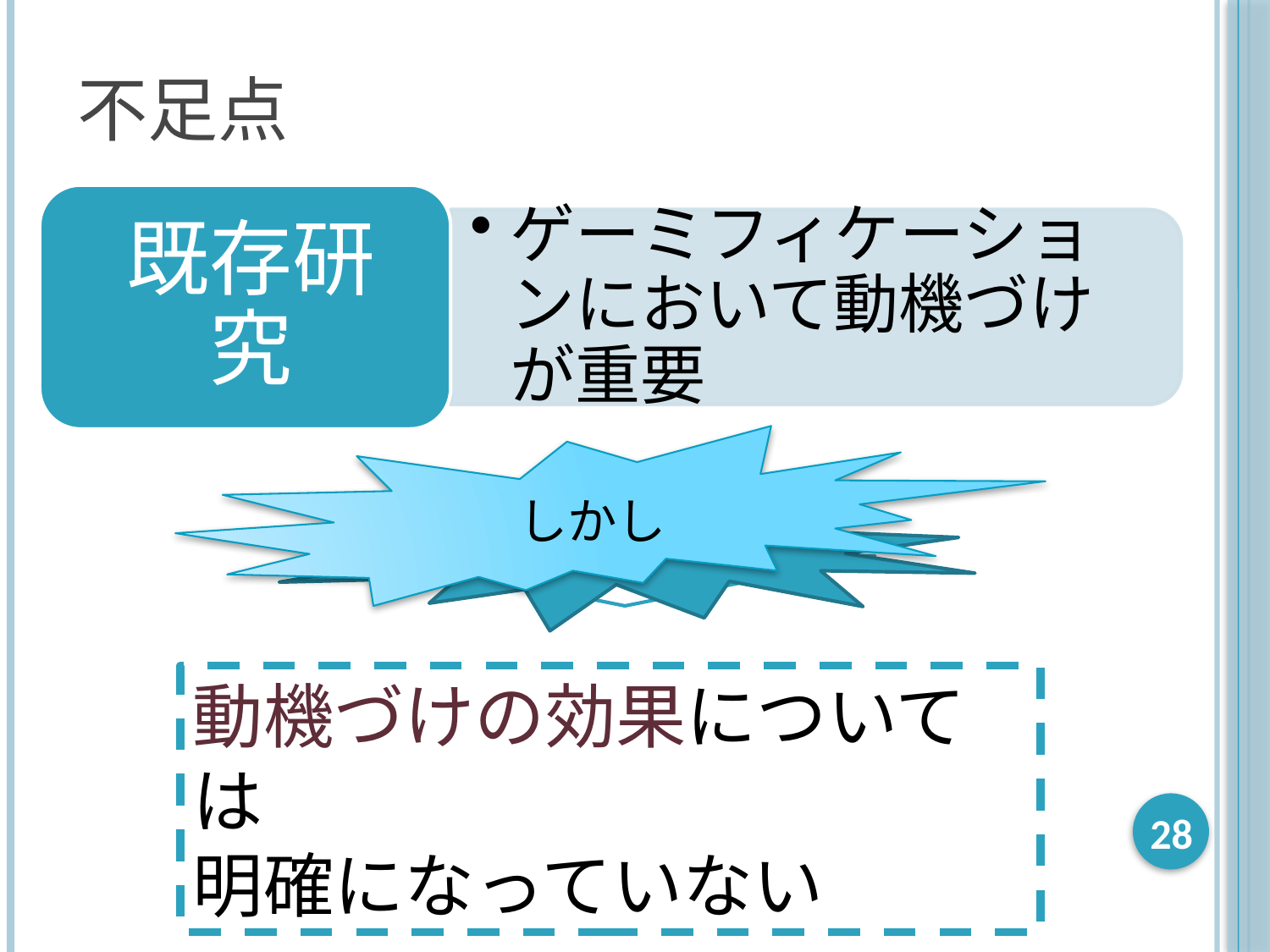

# 不足点
ゲーミフィケーションにおいて動機づけが重要
既存研究

しかし

動機づけの効果については
明確になっていない
28